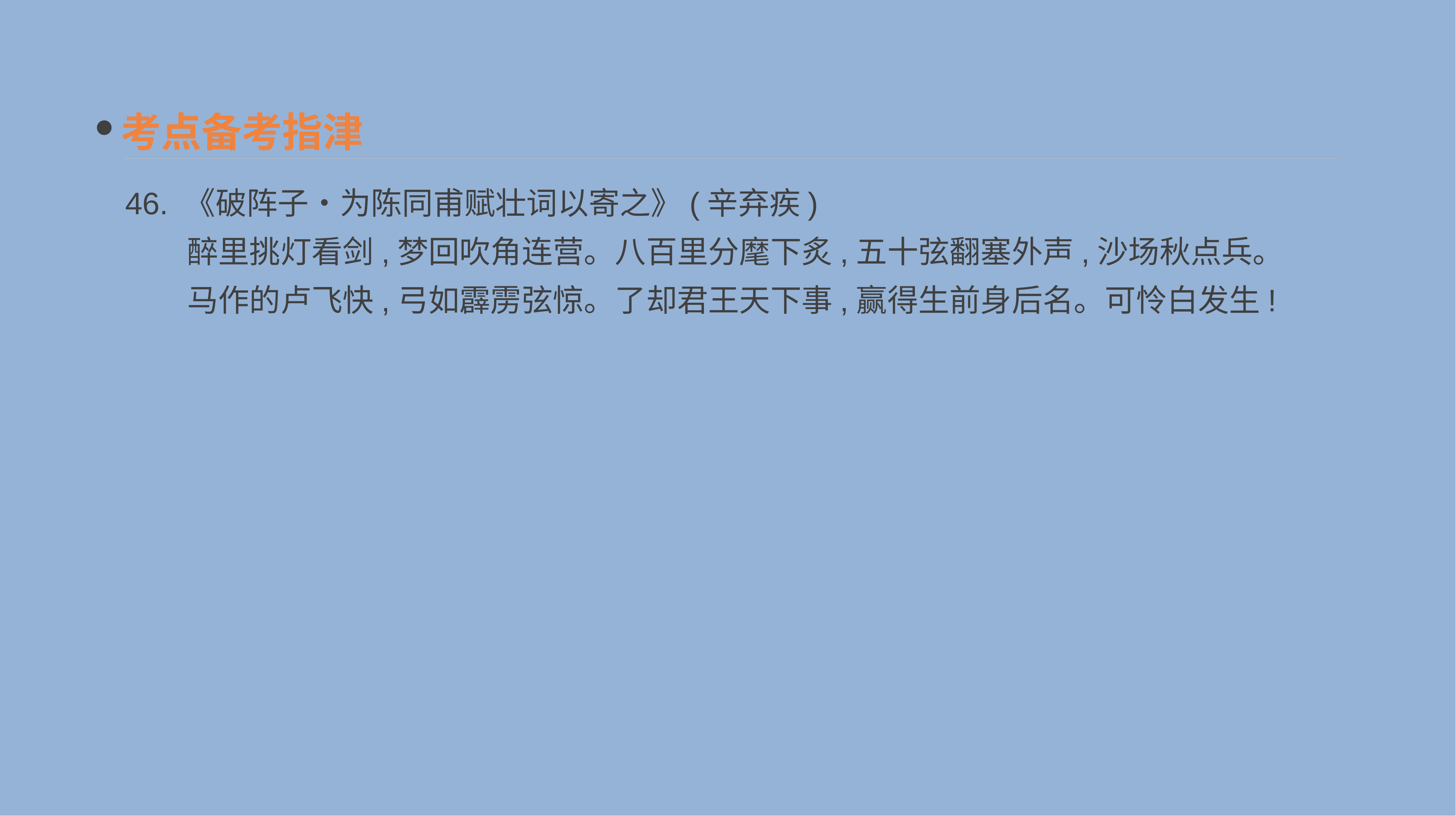

考点备考指津

46. 《破阵子•为陈同甫赋壮词以寄之》(辛弃疾)
　　醉里挑灯看剑,梦回吹角连营。八百里分麾下炙,五十弦翻塞外声,沙场秋点兵。
　　马作的卢飞快,弓如霹雳弦惊。了却君王天下事,赢得生前身后名。可怜白发生!